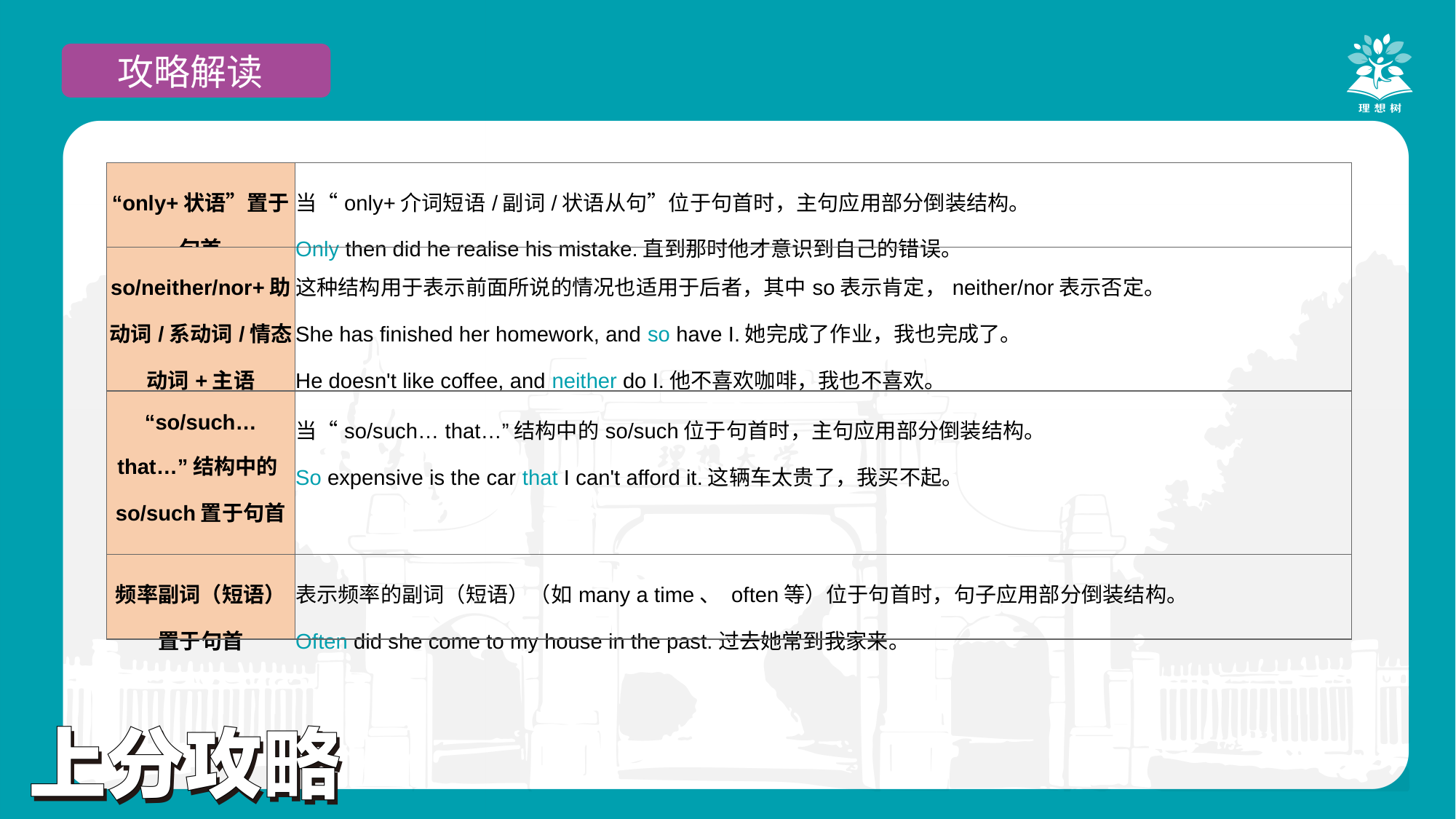

攻略解读
| “only+状语”置于句首 | 当“only+介词短语/副词/状语从句”位于句首时，主句应用部分倒装结构。 Only then did he realise his mistake.直到那时他才意识到自己的错误。 |
| --- | --- |
| so/neither/nor+助动词/系动词/情态动词+主语 | 这种结构用于表示前面所说的情况也适用于后者，其中so表示肯定，neither/nor表示否定。 She has finished her homework, and so have I.她完成了作业，我也完成了。 He doesn't like coffee, and neither do I.他不喜欢咖啡，我也不喜欢。 |
| “so/such… that…”结构中的so/such置于句首 | 当“so/such… that…”结构中的so/such位于句首时，主句应用部分倒装结构。 So expensive is the car that I can't afford it.这辆车太贵了，我买不起。 |
| 频率副词（短语）置于句首 | 表示频率的副词（短语）（如many a time、 often等）位于句首时，句子应用部分倒装结构。 Often did she come to my house in the past.过去她常到我家来。 |